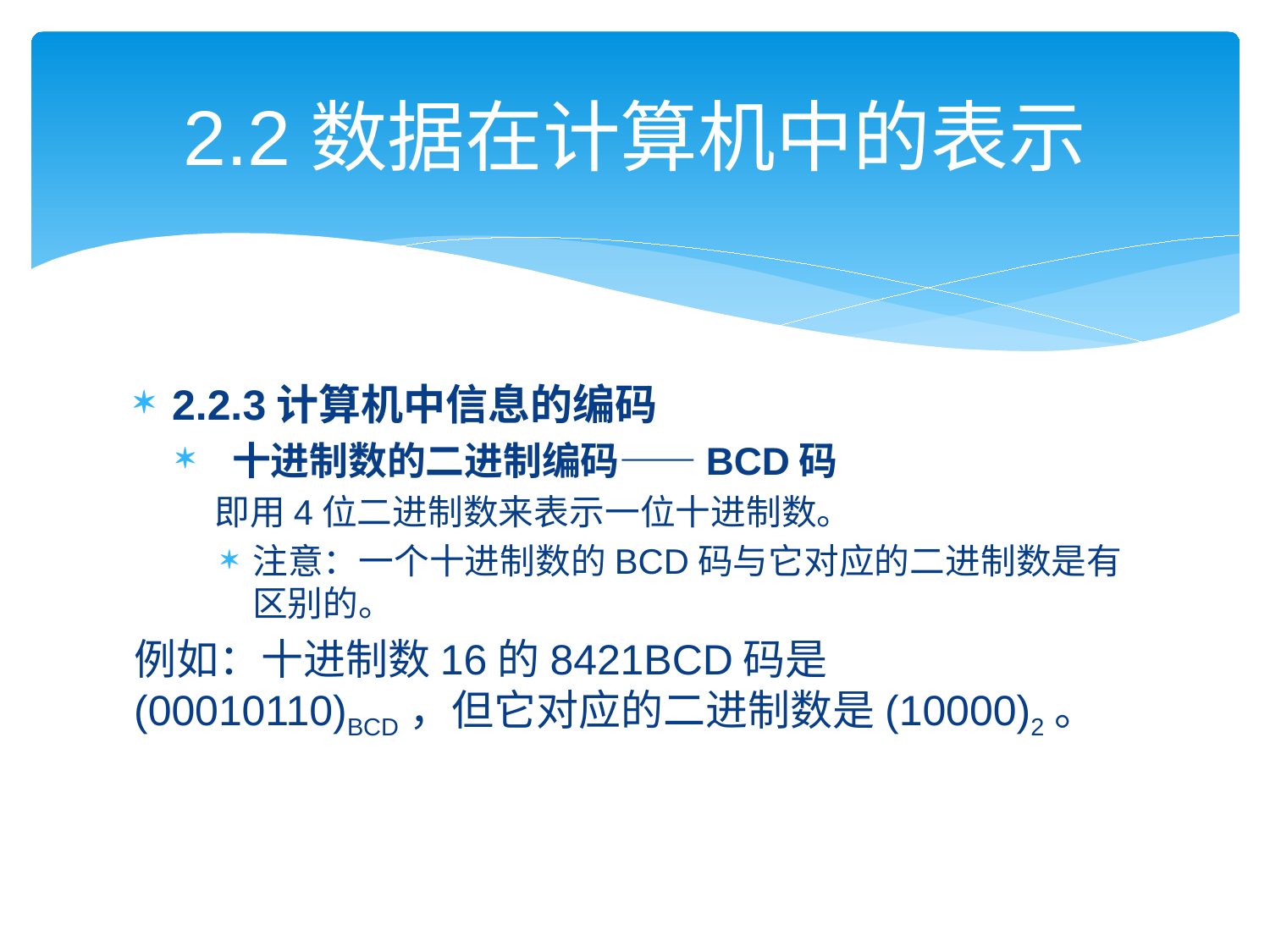

# 2.2数据在计算机中的表示
2.2.3计算机中信息的编码
 十进制数的二进制编码——BCD码
即用4位二进制数来表示一位十进制数。
注意：一个十进制数的BCD码与它对应的二进制数是有区别的。
例如：十进制数16的8421BCD码是(00010110)BCD，但它对应的二进制数是(10000)2。